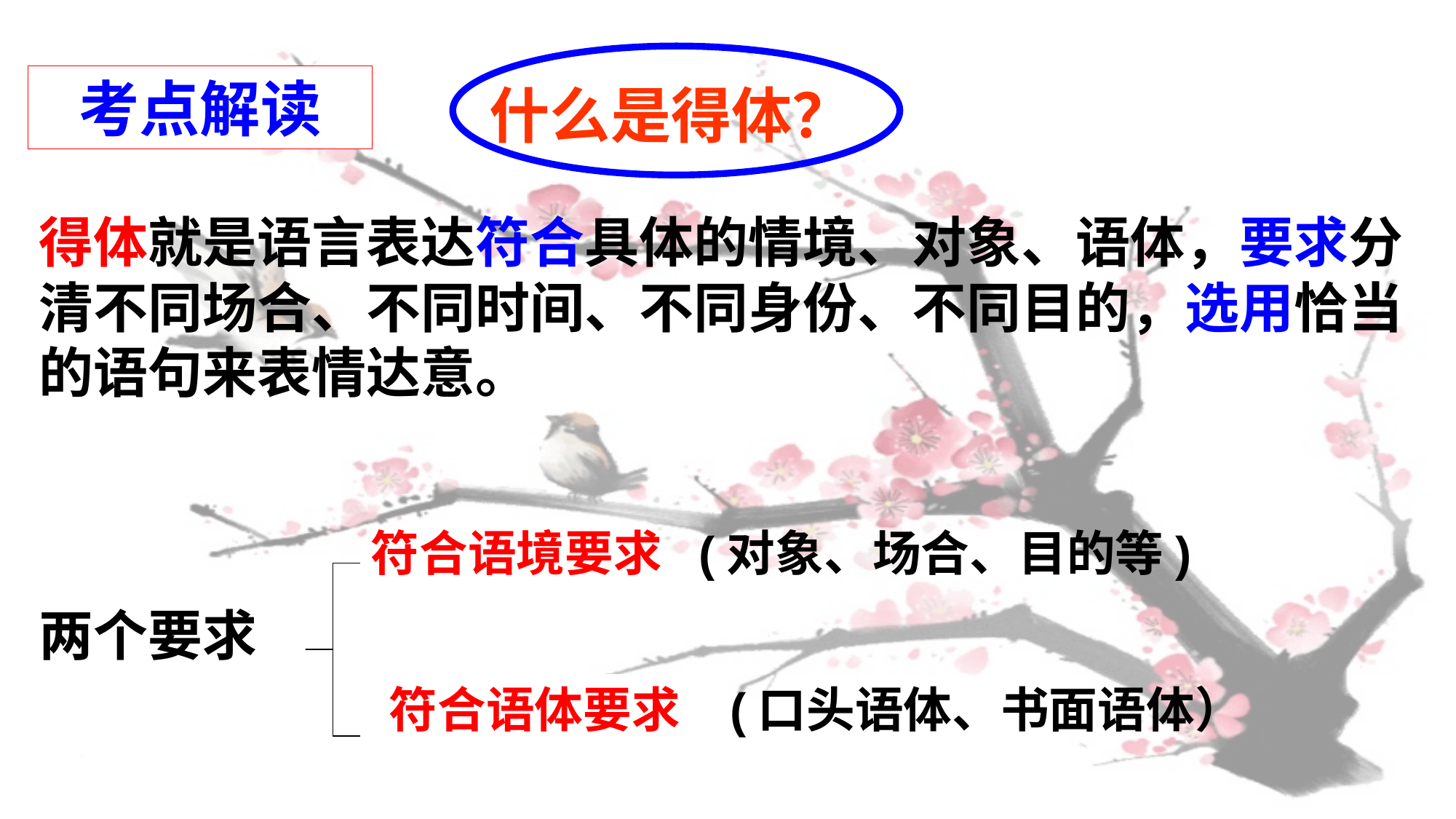

什么是得体？
考点解读

得体就是语言表达符合具体的情境、对象、语体，要求分清不同场合、不同时间、不同身份、不同目的，选用恰当的语句来表情达意。

两个要求
符合语境要求
(对象、场合、目的等)

    符合语体要求
 (口头语体、书面语体）